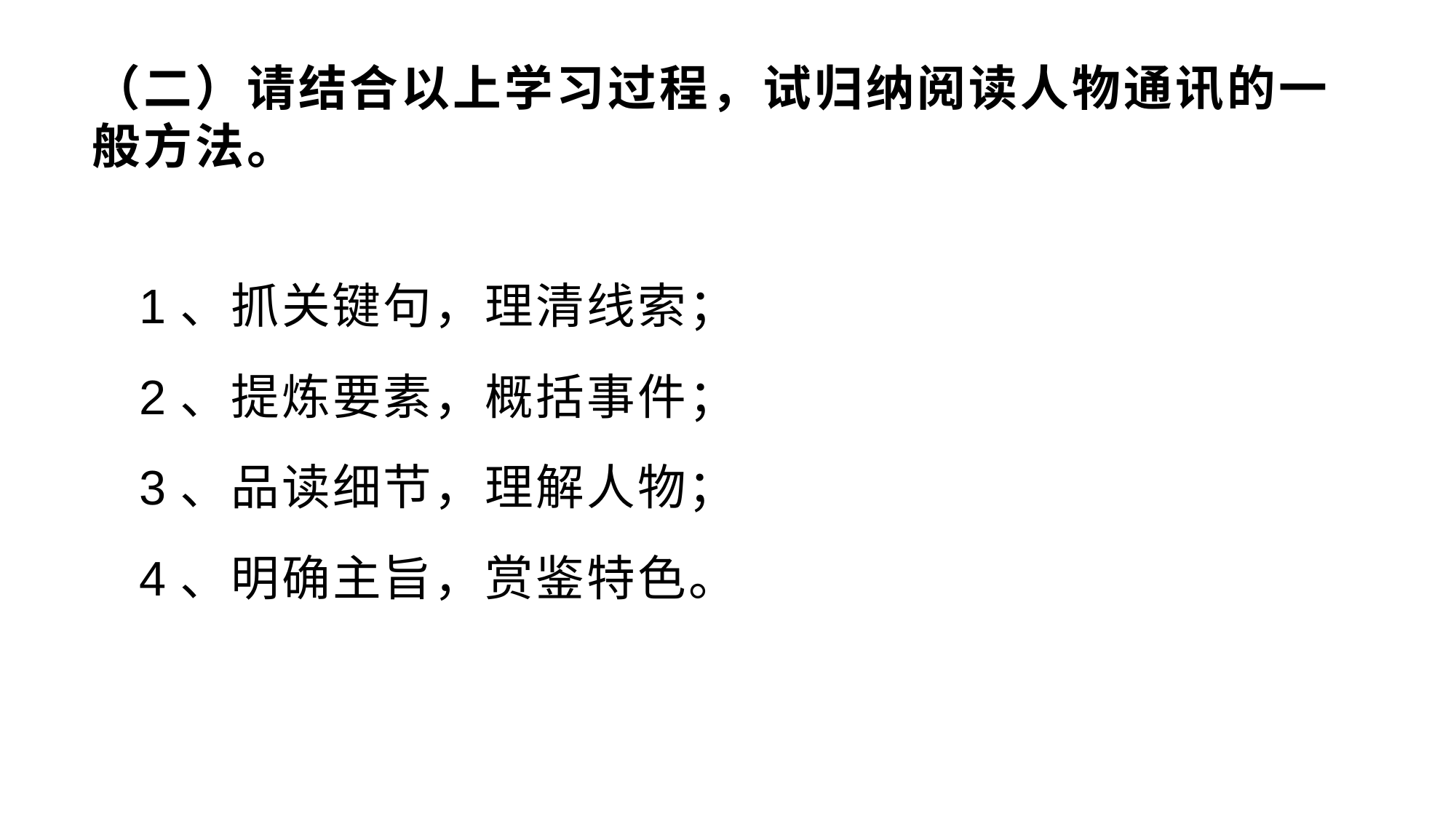

# （二）请结合以上学习过程，试归纳阅读人物通讯的一般方法。

   1、抓关键句，理清线索；
   2、提炼要素，概括事件；
   3、品读细节，理解人物；
   4、明确主旨，赏鉴特色。